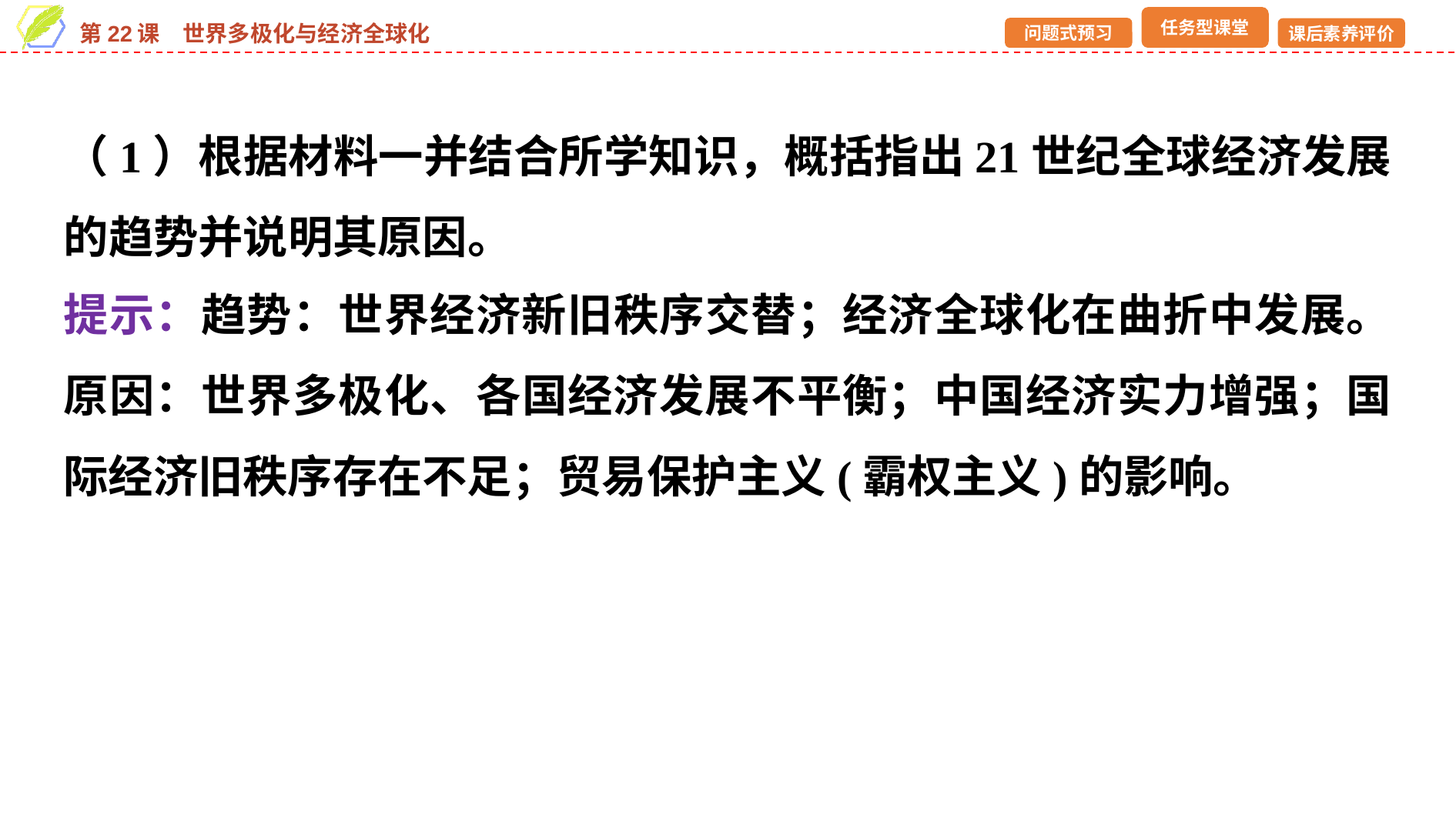

（1）根据材料一并结合所学知识，概括指出21世纪全球经济发展的趋势并说明其原因。
提示：趋势：世界经济新旧秩序交替；经济全球化在曲折中发展。原因：世界多极化、各国经济发展不平衡；中国经济实力增强；国际经济旧秩序存在不足；贸易保护主义(霸权主义)的影响。